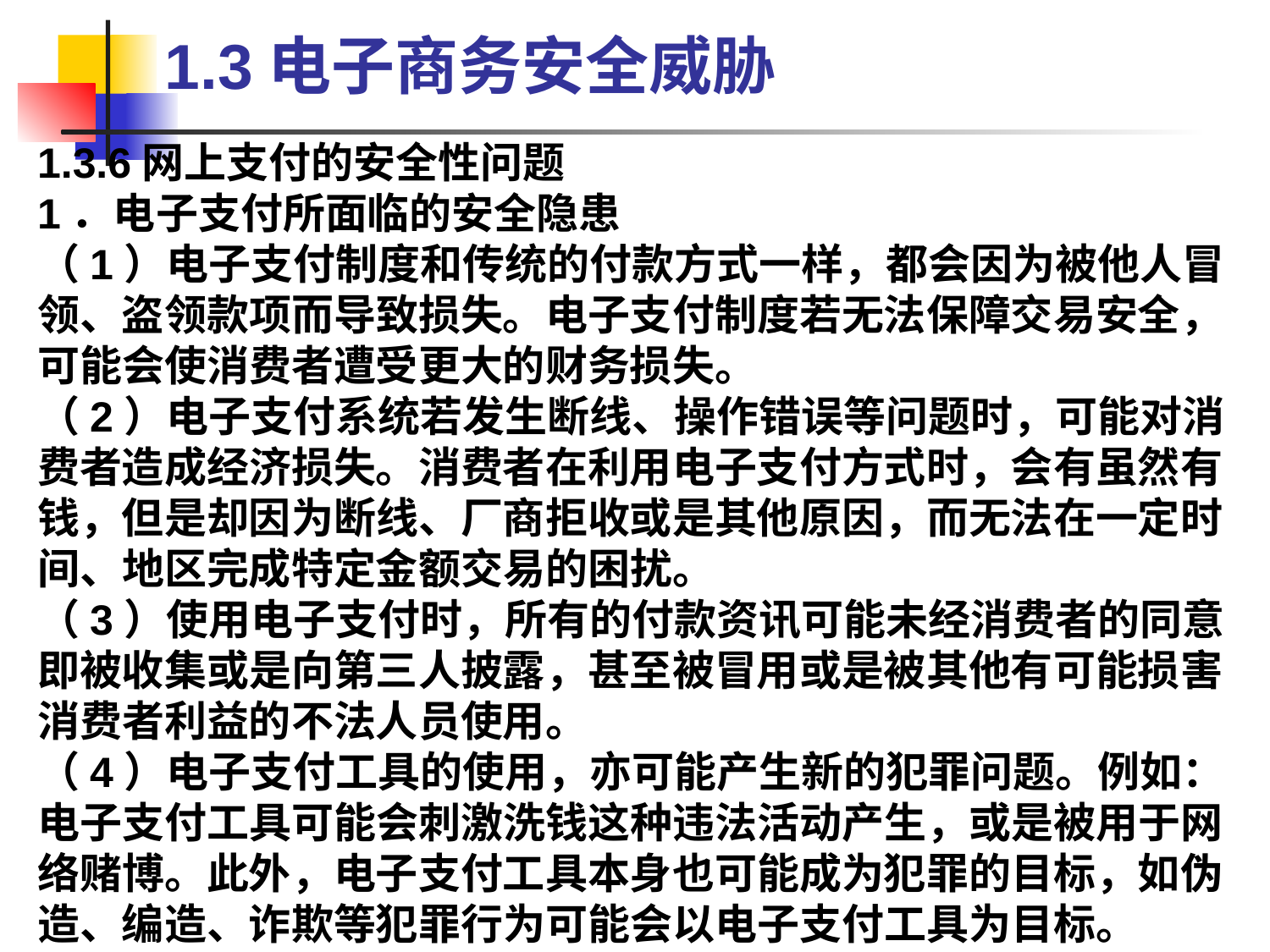

1.3电子商务安全威胁
1.3.6网上支付的安全性问题
1．电子支付所面临的安全隐患
（1）电子支付制度和传统的付款方式一样，都会因为被他人冒领、盗领款项而导致损失。电子支付制度若无法保障交易安全，可能会使消费者遭受更大的财务损失。
（2）电子支付系统若发生断线、操作错误等问题时，可能对消费者造成经济损失。消费者在利用电子支付方式时，会有虽然有钱，但是却因为断线、厂商拒收或是其他原因，而无法在一定时间、地区完成特定金额交易的困扰。
（3）使用电子支付时，所有的付款资讯可能未经消费者的同意即被收集或是向第三人披露，甚至被冒用或是被其他有可能损害消费者利益的不法人员使用。
（4）电子支付工具的使用，亦可能产生新的犯罪问题。例如：电子支付工具可能会刺激洗钱这种违法活动产生，或是被用于网络赌博。此外，电子支付工具本身也可能成为犯罪的目标，如伪造、编造、诈欺等犯罪行为可能会以电子支付工具为目标。